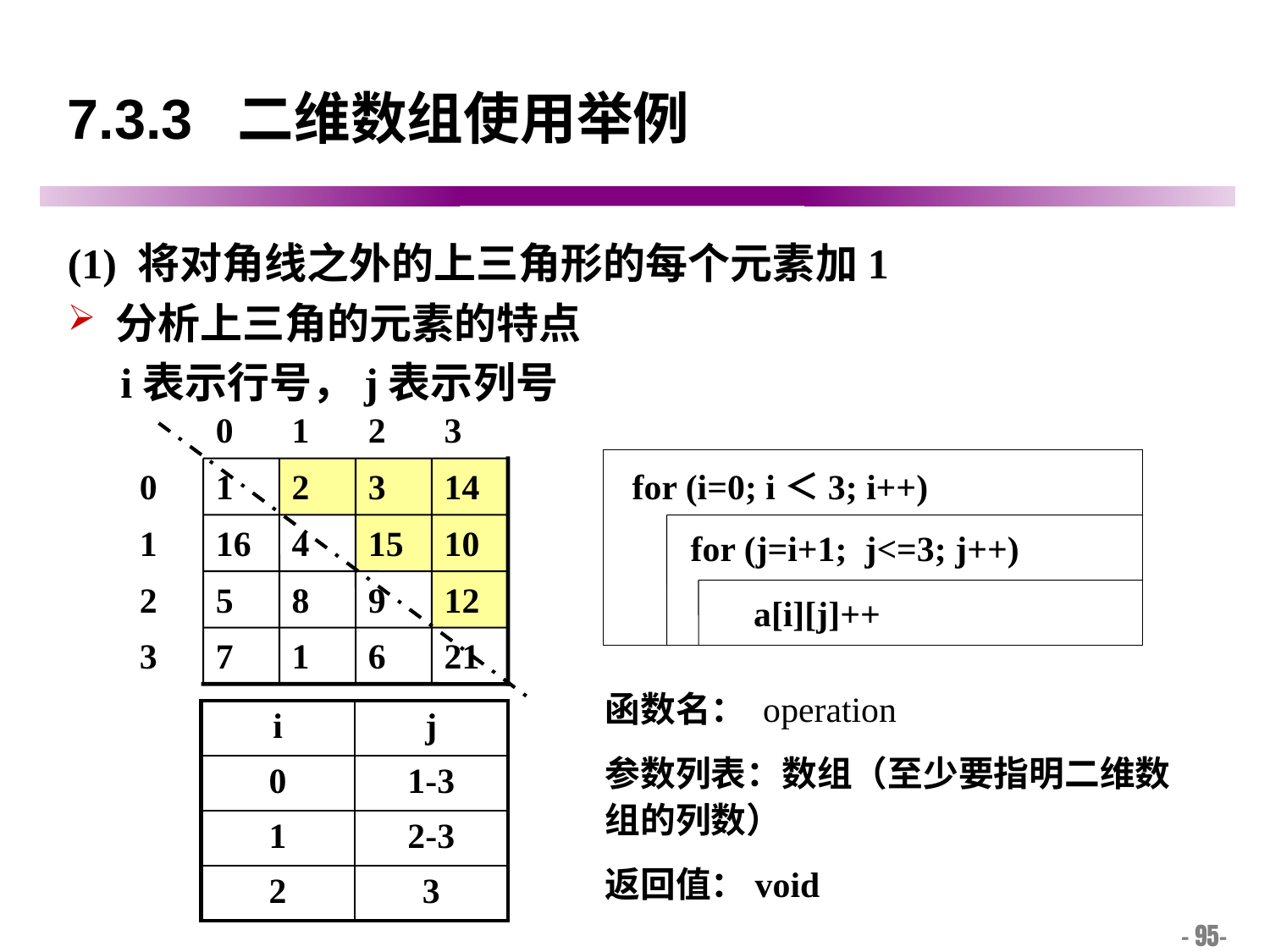

# 7.3.3  二维数组使用举例
(1) 将对角线之外的上三角形的每个元素加1
分析上三角的元素的特点
     i表示行号，j表示列号

0
1
2
3

for (i=0; i＜3; i++)
for (j=i+1;  j<=3; j++)
a[i][j]++

0
1

2

3

14

1
16

4
15
10

2
5

8
9
12

3
7

1
6
21
函数名： operation
参数列表：数组（至少要指明二维数组的列数）
返回值：void

| i | j |
| --- | --- |
| 0 | 1-3 |
| 1 | 2-3 |
| 2 | 3 |

 - 95-